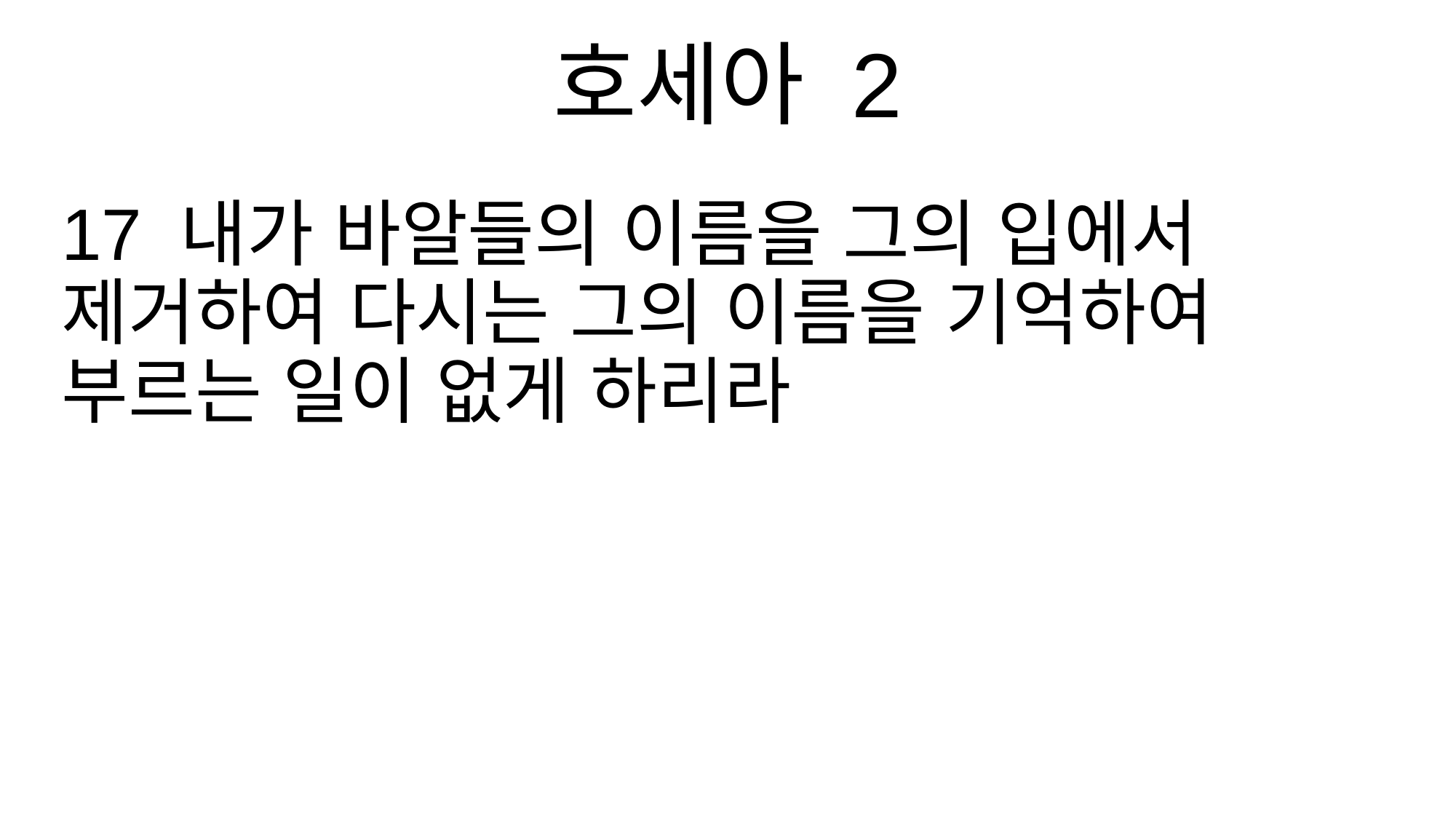

호세아 2
17 내가 바알들의 이름을 그의 입에서 제거하여 다시는 그의 이름을 기억하여 부르는 일이 없게 하리라